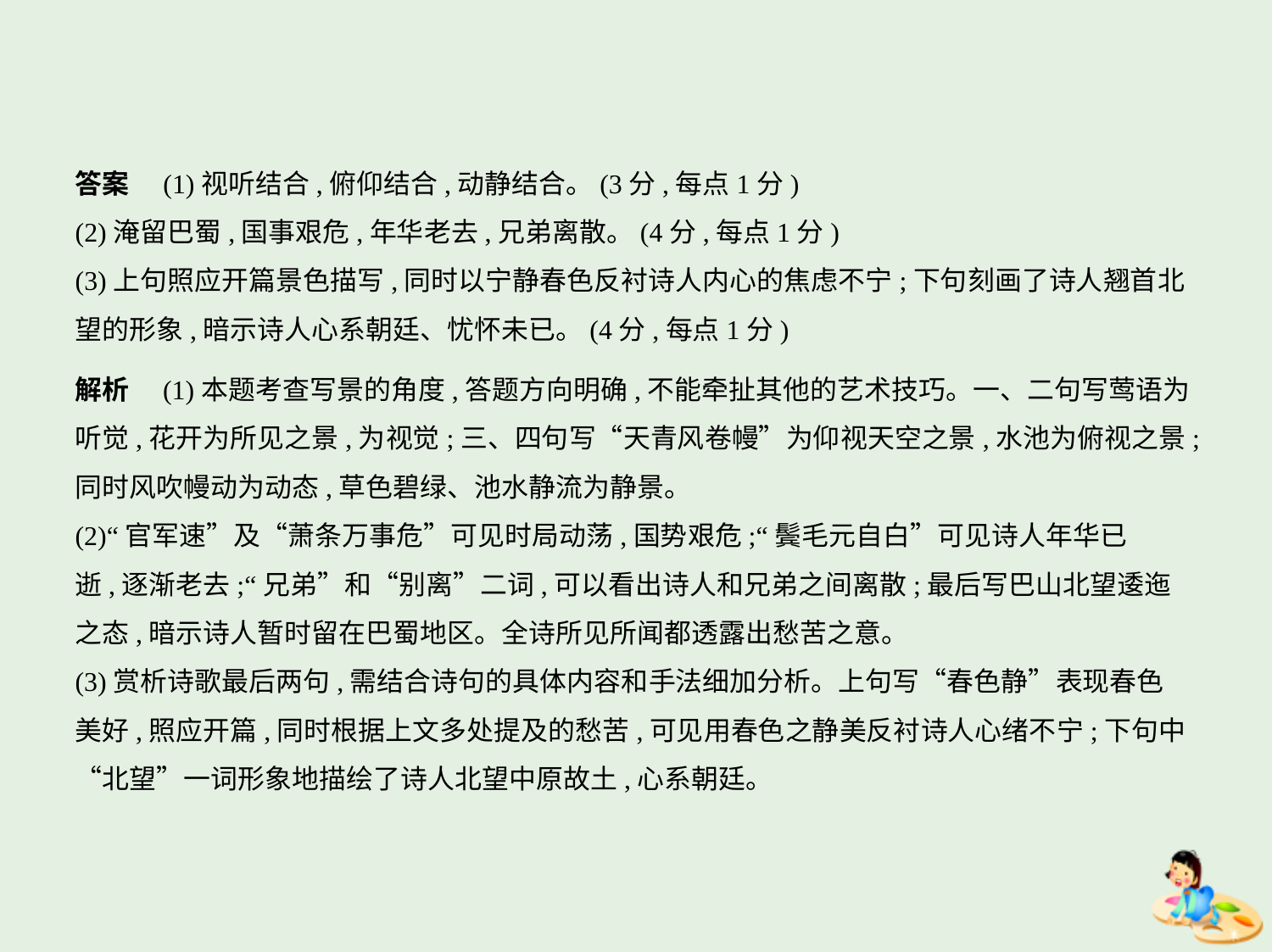

答案　(1)视听结合,俯仰结合,动静结合。(3分,每点1分)
(2)淹留巴蜀,国事艰危,年华老去,兄弟离散。(4分,每点1分)
(3)上句照应开篇景色描写,同时以宁静春色反衬诗人内心的焦虑不宁;下句刻画了诗人翘首北
望的形象,暗示诗人心系朝廷、忧怀未已。(4分,每点1分)
解析　(1)本题考查写景的角度,答题方向明确,不能牵扯其他的艺术技巧。一、二句写莺语为
听觉,花开为所见之景,为视觉;三、四句写“天青风卷幔”为仰视天空之景,水池为俯视之景;
同时风吹幔动为动态,草色碧绿、池水静流为静景。
(2)“官军速”及“萧条万事危”可见时局动荡,国势艰危;“鬓毛元自白”可见诗人年华已
逝,逐渐老去;“兄弟”和“别离”二词,可以看出诗人和兄弟之间离散;最后写巴山北望逶迤
之态,暗示诗人暂时留在巴蜀地区。全诗所见所闻都透露出愁苦之意。
(3)赏析诗歌最后两句,需结合诗句的具体内容和手法细加分析。上句写“春色静”表现春色
美好,照应开篇,同时根据上文多处提及的愁苦,可见用春色之静美反衬诗人心绪不宁;下句中
“北望”一词形象地描绘了诗人北望中原故土,心系朝廷。